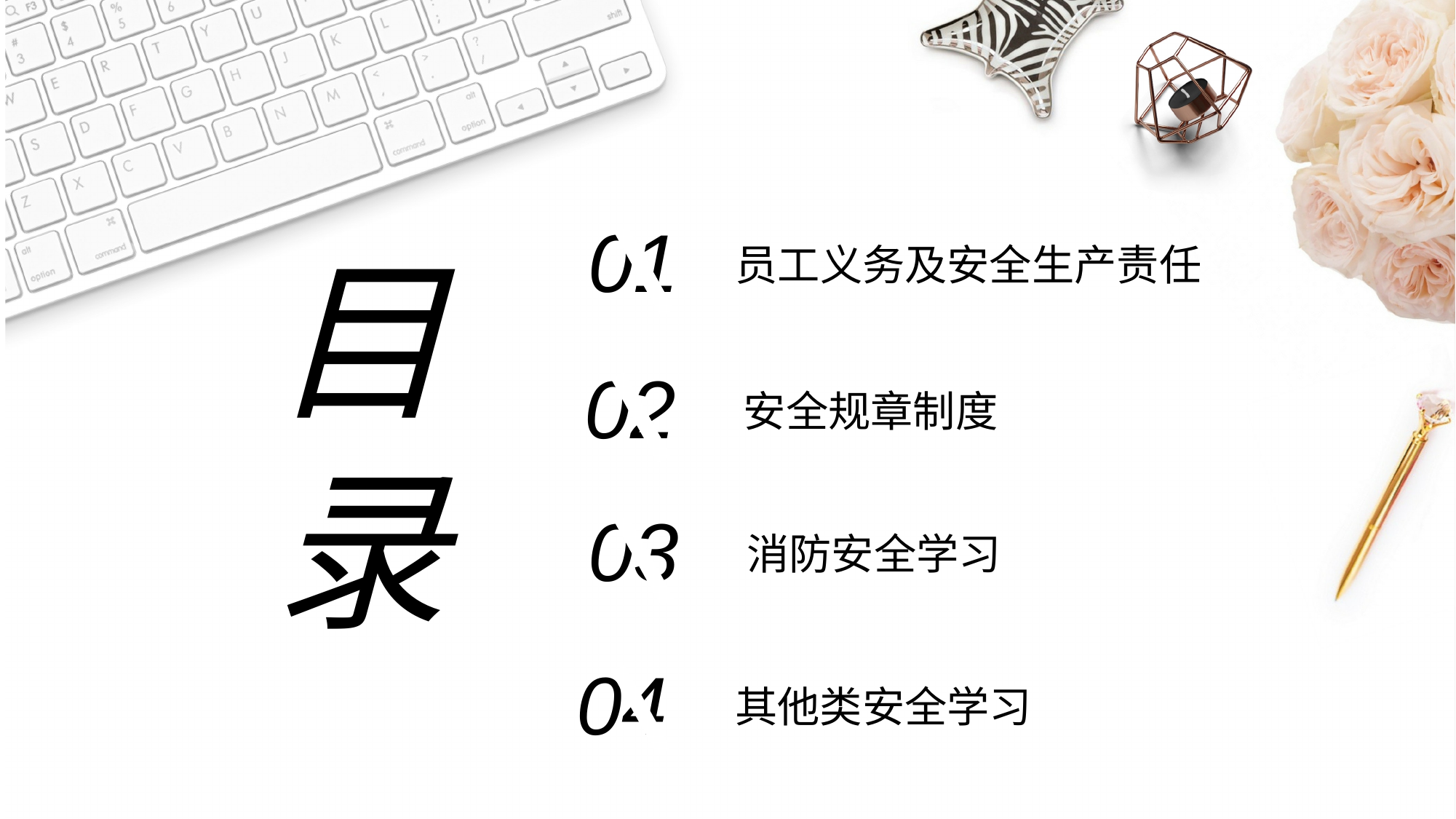

01

目录
员工义务及安全生产责任
02

安全规章制度
03

消防安全学习
04

其他类安全学习